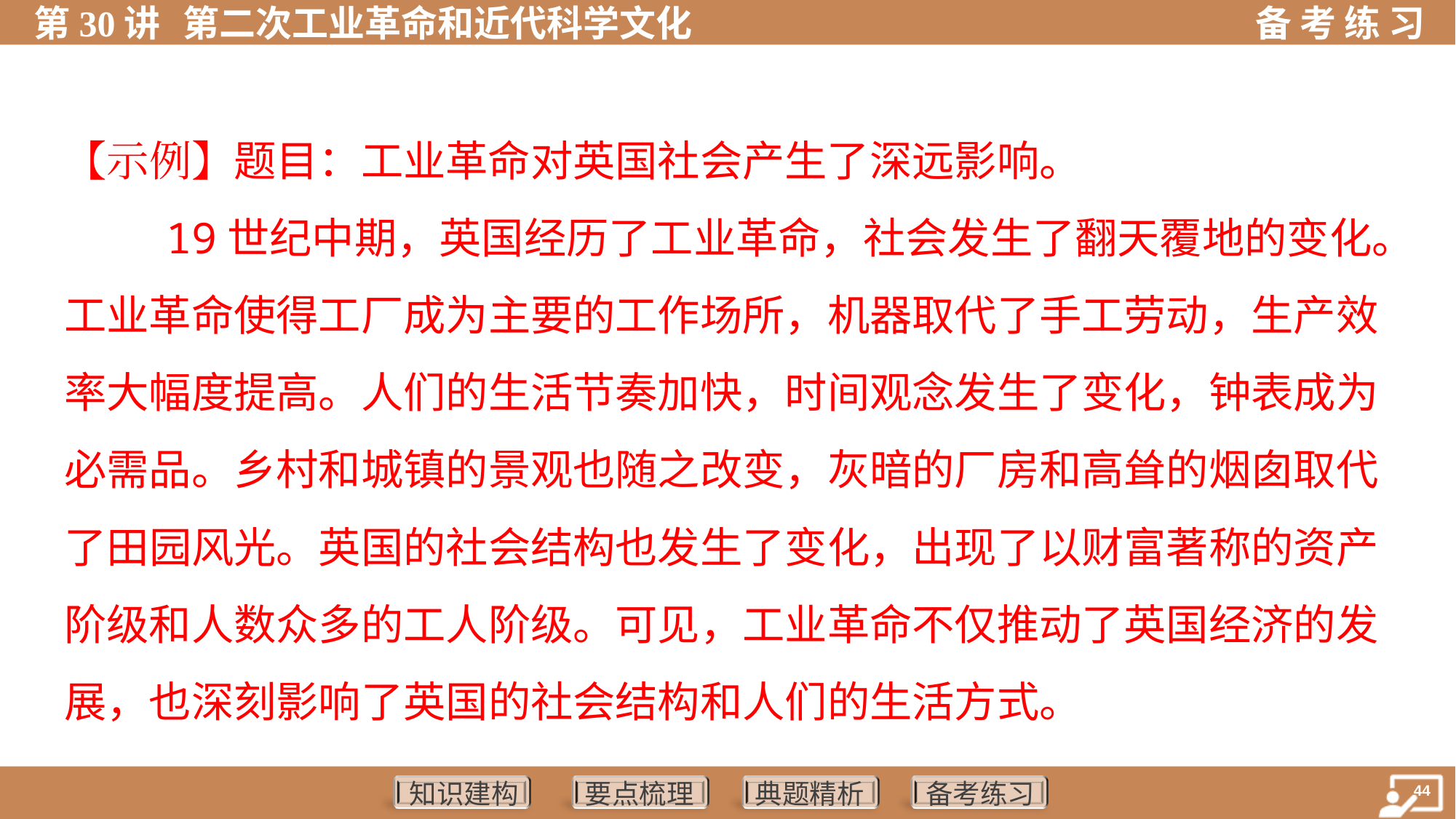

【示例】题目：工业革命对英国社会产生了深远影响。
    19世纪中期，英国经历了工业革命，社会发生了翻天覆地的变化。
工业革命使得工厂成为主要的工作场所，机器取代了手工劳动，生产效
率大幅度提高。人们的生活节奏加快，时间观念发生了变化，钟表成为
必需品。乡村和城镇的景观也随之改变，灰暗的厂房和高耸的烟囱取代
了田园风光。英国的社会结构也发生了变化，出现了以财富著称的资产
阶级和人数众多的工人阶级。可见，工业革命不仅推动了英国经济的发
展，也深刻影响了英国的社会结构和人们的生活方式。